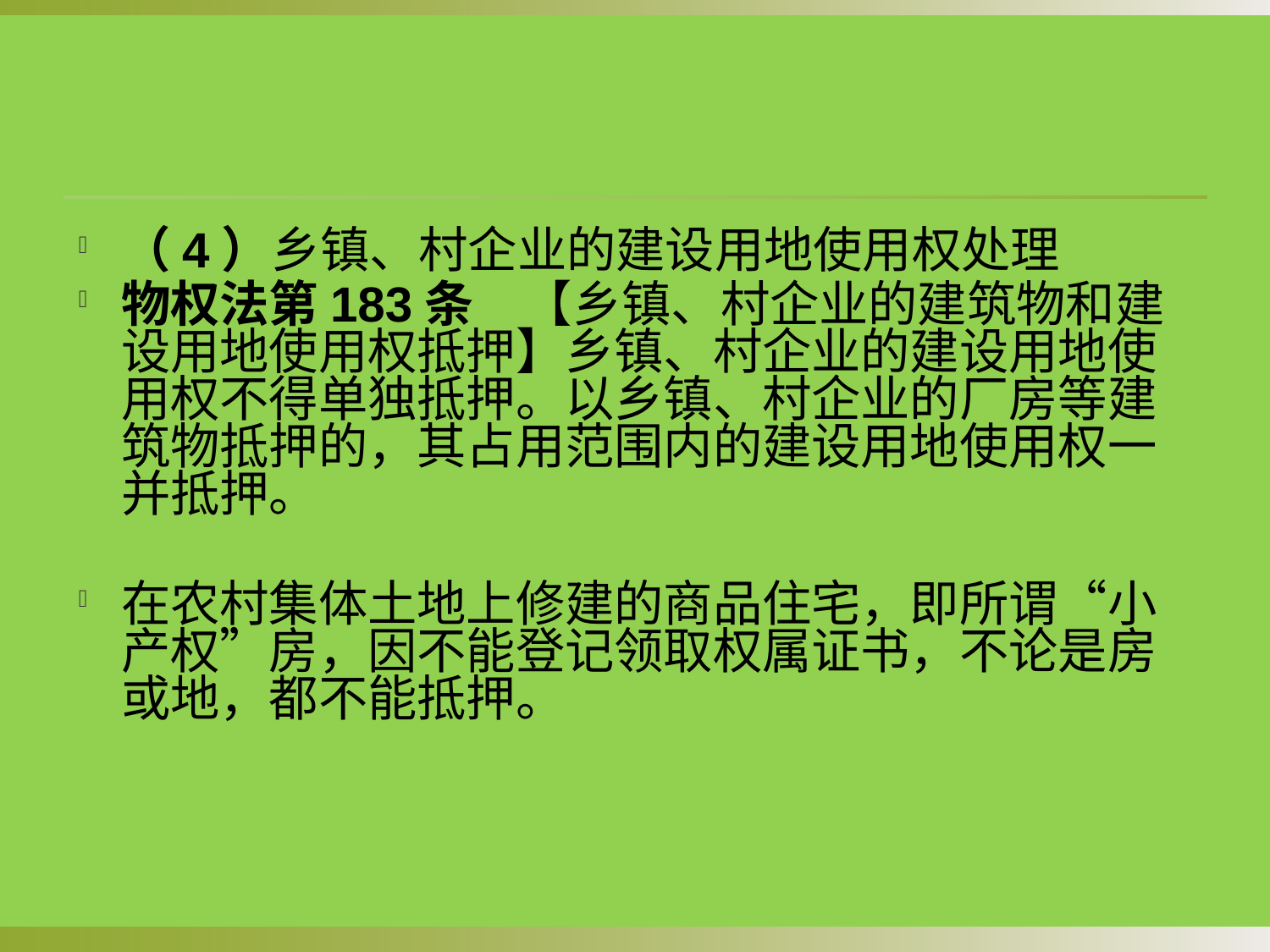

（4）乡镇、村企业的建设用地使用权处理
物权法第183条　【乡镇、村企业的建筑物和建设用地使用权抵押】乡镇、村企业的建设用地使用权不得单独抵押。以乡镇、村企业的厂房等建筑物抵押的，其占用范围内的建设用地使用权一并抵押。

在农村集体土地上修建的商品住宅，即所谓“小产权”房，因不能登记领取权属证书，不论是房或地，都不能抵押。